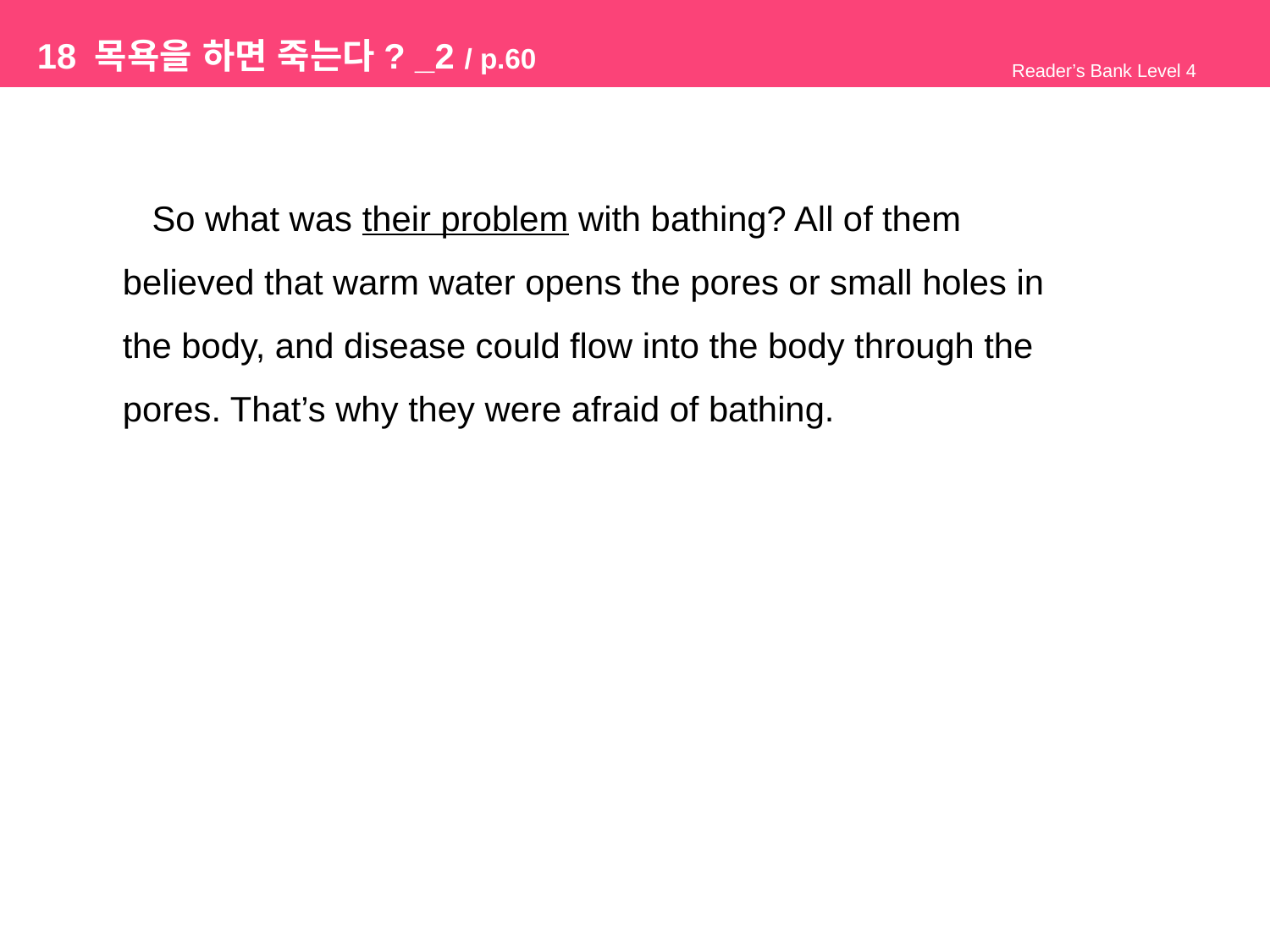

# 18 목욕을 하면 죽는다? _2 / p.60
Reader’s Bank Level 4

   So what was their problem with bathing? All of them
believed that warm water opens the pores or small holes in
the body, and disease could flow into the body through the
pores. That’s why they were afraid of bathing.